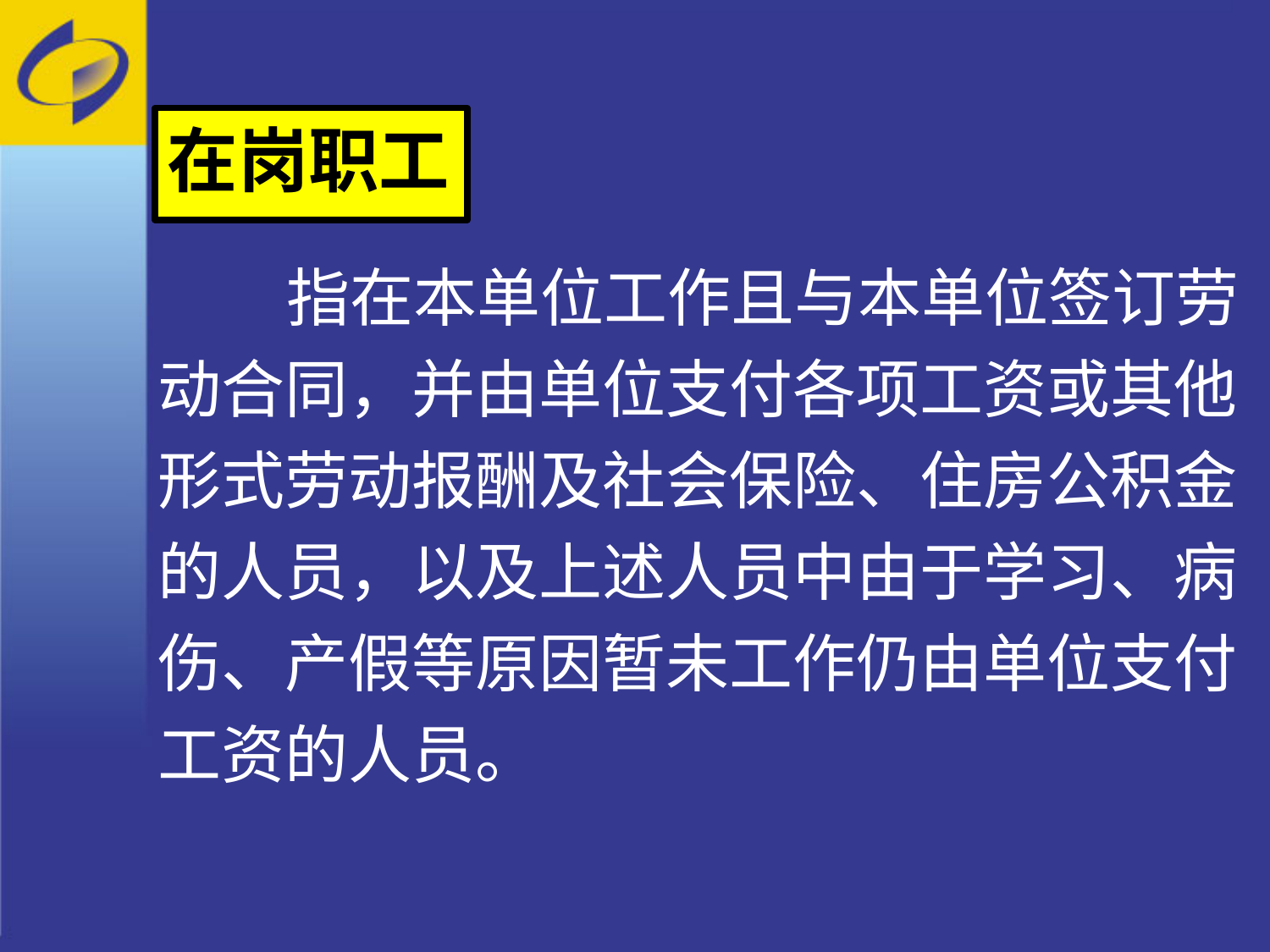

在岗职工
        指在本单位工作且与本单位签订劳动合同，并由单位支付各项工资或其他形式劳动报酬及社会保险、住房公积金的人员，以及上述人员中由于学习、病伤、产假等原因暂未工作仍由单位支付工资的人员。